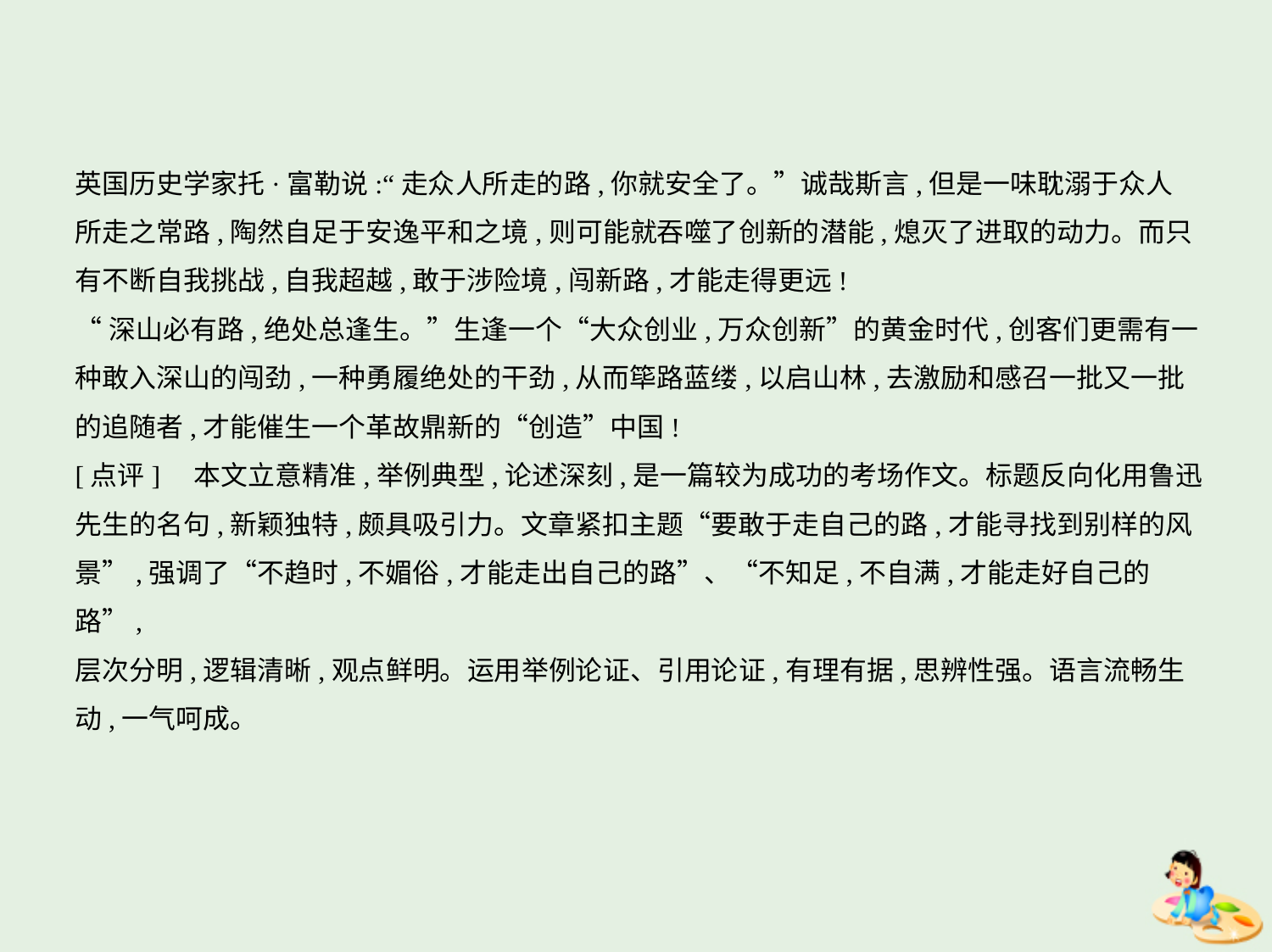

英国历史学家托·富勒说:“走众人所走的路,你就安全了。”诚哉斯言,但是一味耽溺于众人
所走之常路,陶然自足于安逸平和之境,则可能就吞噬了创新的潜能,熄灭了进取的动力。而只
有不断自我挑战,自我超越,敢于涉险境,闯新路,才能走得更远!
“深山必有路,绝处总逢生。”生逢一个“大众创业,万众创新”的黄金时代,创客们更需有一
种敢入深山的闯劲,一种勇履绝处的干劲,从而筚路蓝缕,以启山林,去激励和感召一批又一批
的追随者,才能催生一个革故鼎新的“创造”中国!
[点评]　本文立意精准,举例典型,论述深刻,是一篇较为成功的考场作文。标题反向化用鲁迅
先生的名句,新颖独特,颇具吸引力。文章紧扣主题“要敢于走自己的路,才能寻找到别样的风
景”,强调了“不趋时,不媚俗,才能走出自己的路”、“不知足,不自满,才能走好自己的路”,
层次分明,逻辑清晰,观点鲜明。运用举例论证、引用论证,有理有据,思辨性强。语言流畅生
动,一气呵成。